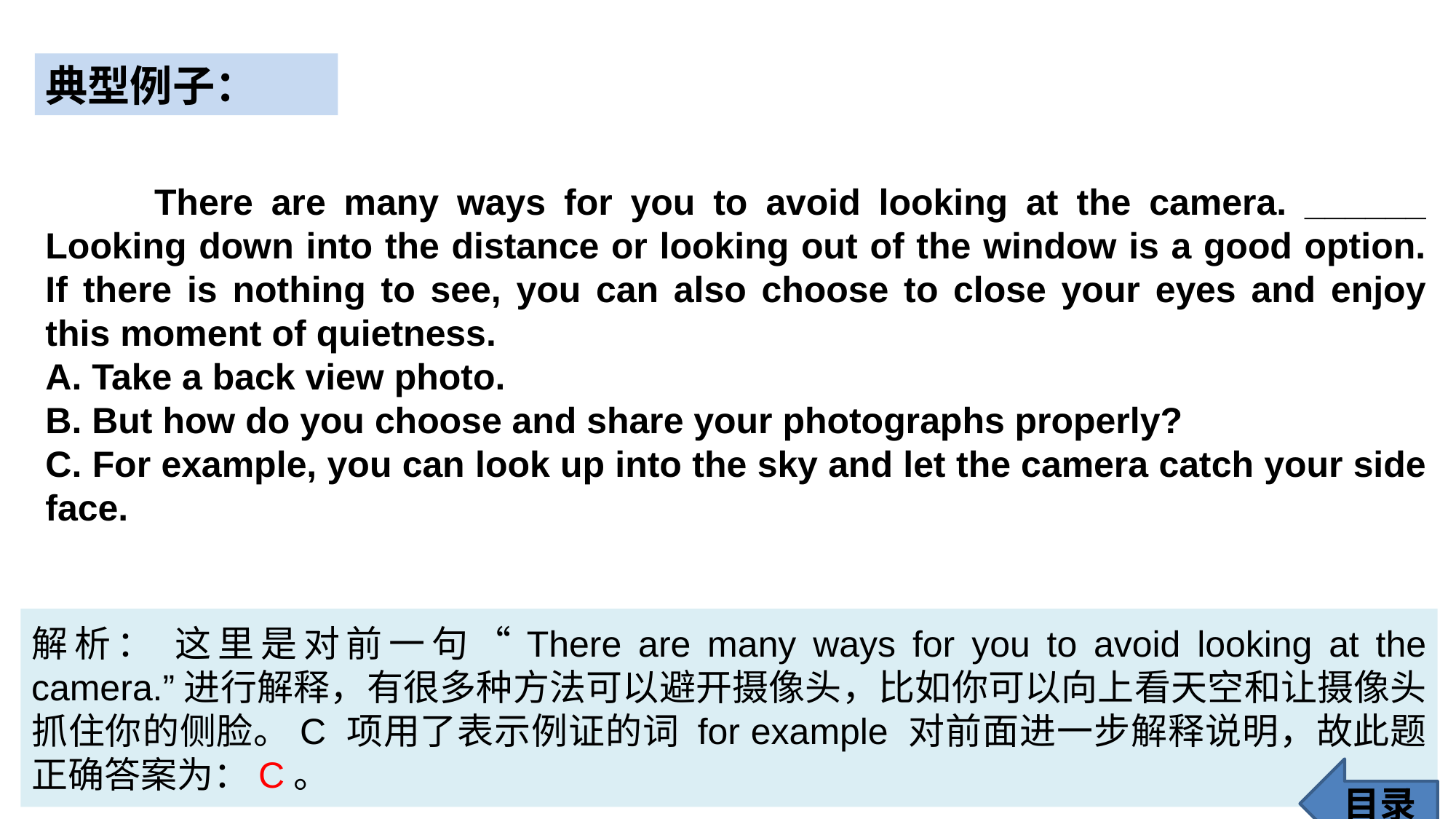

典型例子：
      There are many ways for you to avoid looking at the camera. ______ Looking down into the distance or looking out of the window is a good option. If there is nothing to see, you can also choose to close your eyes and enjoy this moment of quietness.
A. Take a back view photo.
B. But how do you choose and share your photographs properly?
C. For example, you can look up into the sky and let the camera catch your side face.
解析： 这里是对前一句“There are many ways for you to avoid looking at the camera.”进行解释，有很多种方法可以避开摄像头，比如你可以向上看天空和让摄像头抓住你的侧脸。C 项用了表示例证的词 for example 对前面进一步解释说明，故此题正确答案为：C。
目录